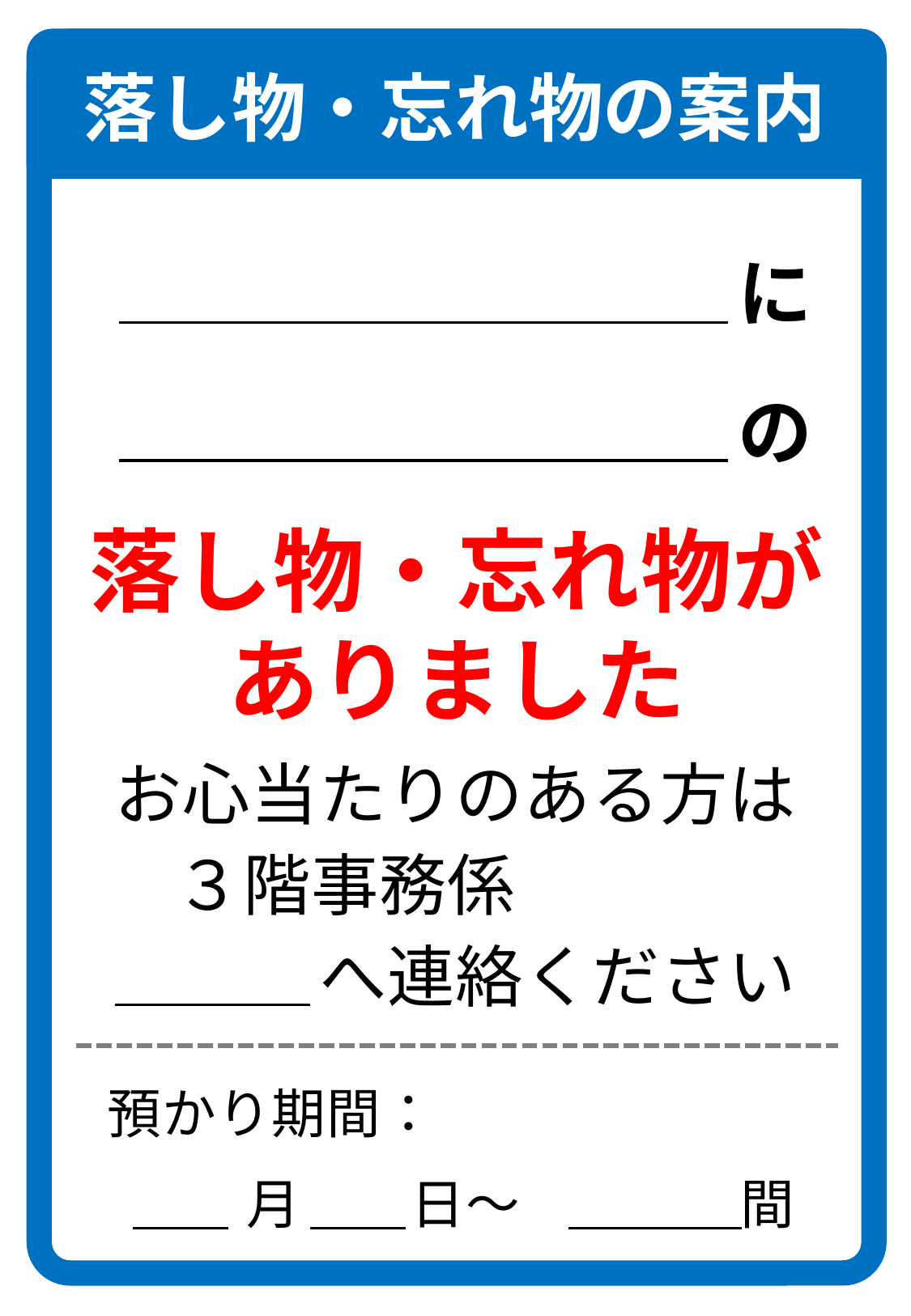

落し物・忘れ物の案内
に
の
落し物・忘れ物が
ありました
お心当たりのある方は
３階事務係
　　　へ連絡ください
預かり期間
預かり期間：
月　　日～　　　　間